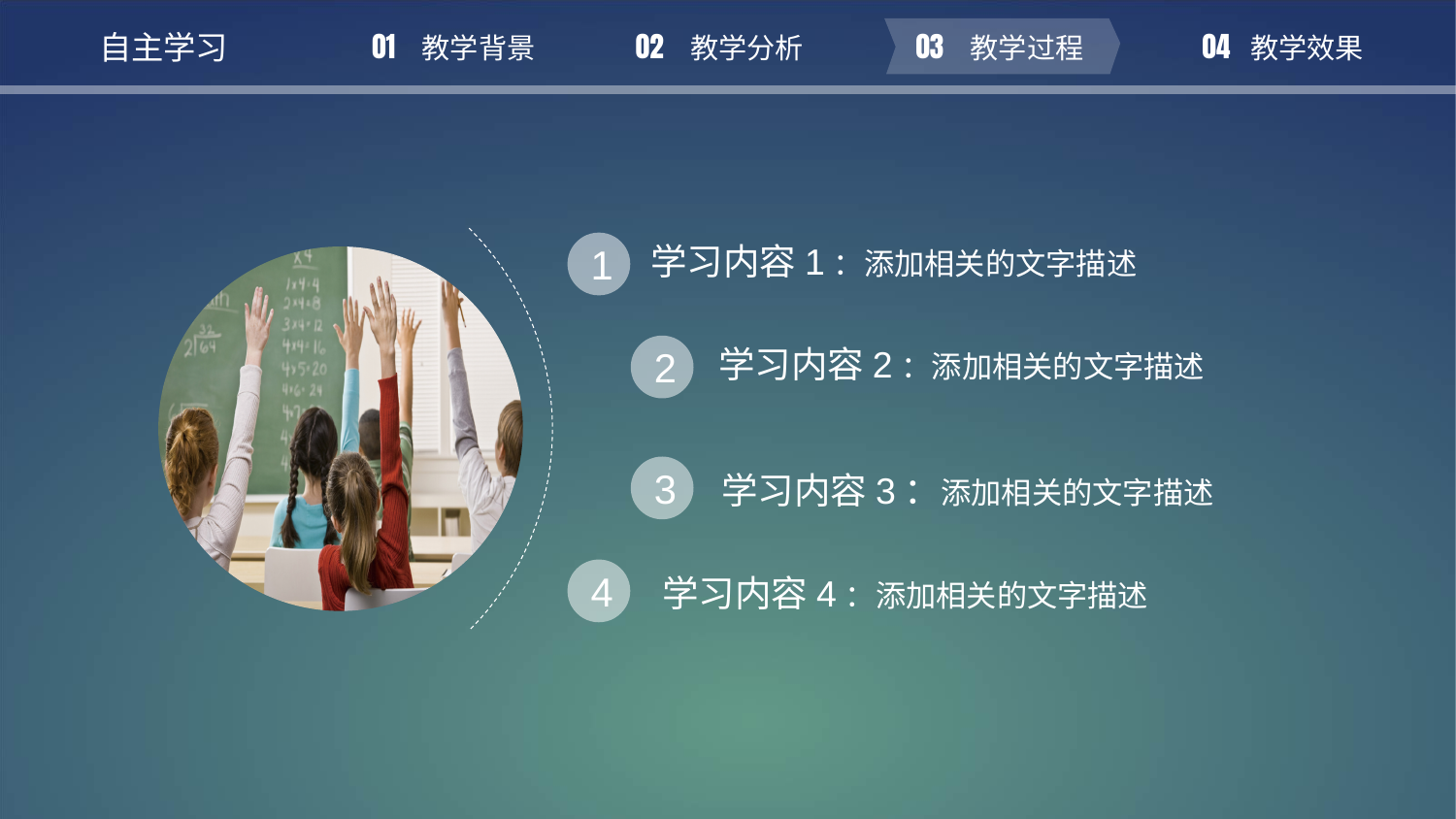

自主学习
01   教学背景
02   教学分析
03   教学过程
04  教学效果

学习内容1：添加相关的文字描述
1

学习内容2：添加相关的文字描述
2
3
学习内容3：添加相关的文字描述
4
学习内容4：添加相关的文字描述